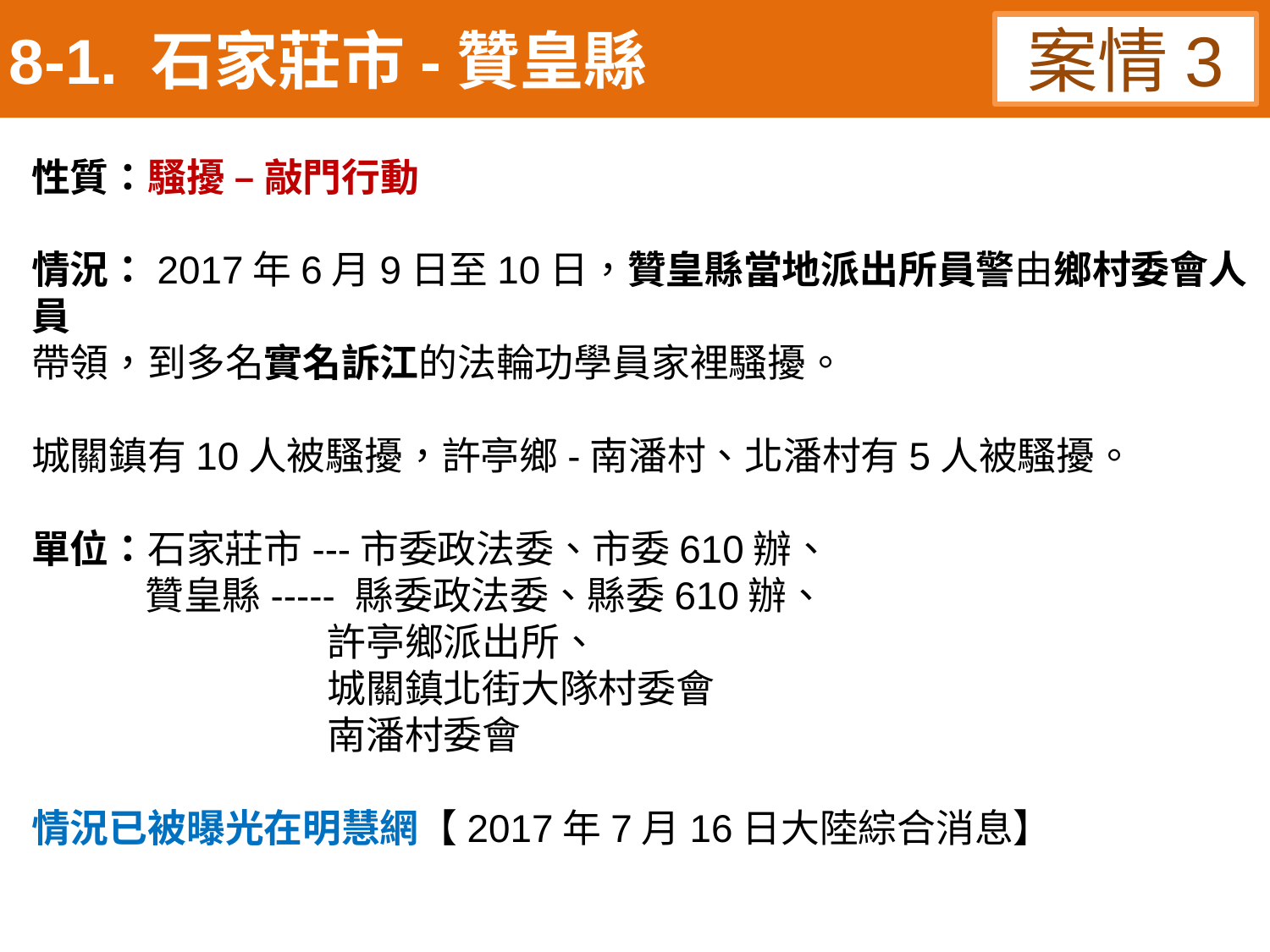

8-1. 石家莊市-贊皇縣
案情3

性質：騷擾 – 敲門行動

情況：2017年6月9日至10日，贊皇縣當地派出所員警由鄉村委會人員
帶領，到多名實名訴江的法輪功學員家裡騷擾。

城關鎮有10人被騷擾，許亭鄉-南潘村、北潘村有5人被騷擾。

單位：石家莊市---市委政法委、市委610辦、
            贊皇縣----- 縣委政法委、縣委610辦、
                                 許亭鄉派出所、
                                 城關鎮北街大隊村委會
                                 南潘村委會

情況已被曝光在明慧網【2017年7月16日大陸綜合消息】